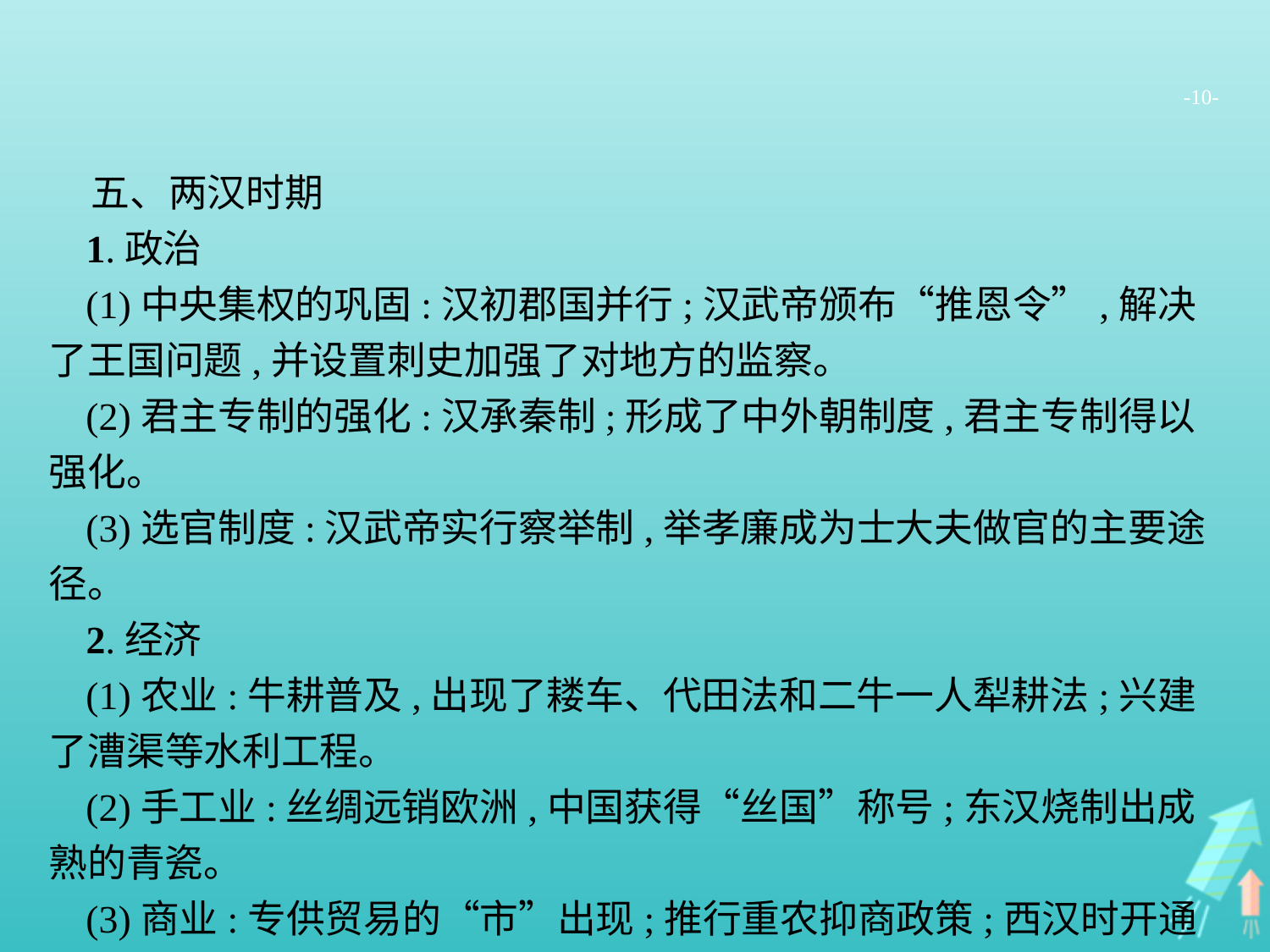

-10-
五、两汉时期
1.政治
(1)中央集权的巩固:汉初郡国并行;汉武帝颁布“推恩令”,解决了王国问题,并设置刺史加强了对地方的监察。
(2)君主专制的强化:汉承秦制;形成了中外朝制度,君主专制得以强化。
(3)选官制度:汉武帝实行察举制,举孝廉成为士大夫做官的主要途径。
2.经济
(1)农业:牛耕普及,出现了耧车、代田法和二牛一人犁耕法;兴建了漕渠等水利工程。
(2)手工业:丝绸远销欧洲,中国获得“丝国”称号;东汉烧制出成熟的青瓷。
(3)商业:专供贸易的“市”出现;推行重农抑商政策;西汉时开通海上和陆上丝绸之路。